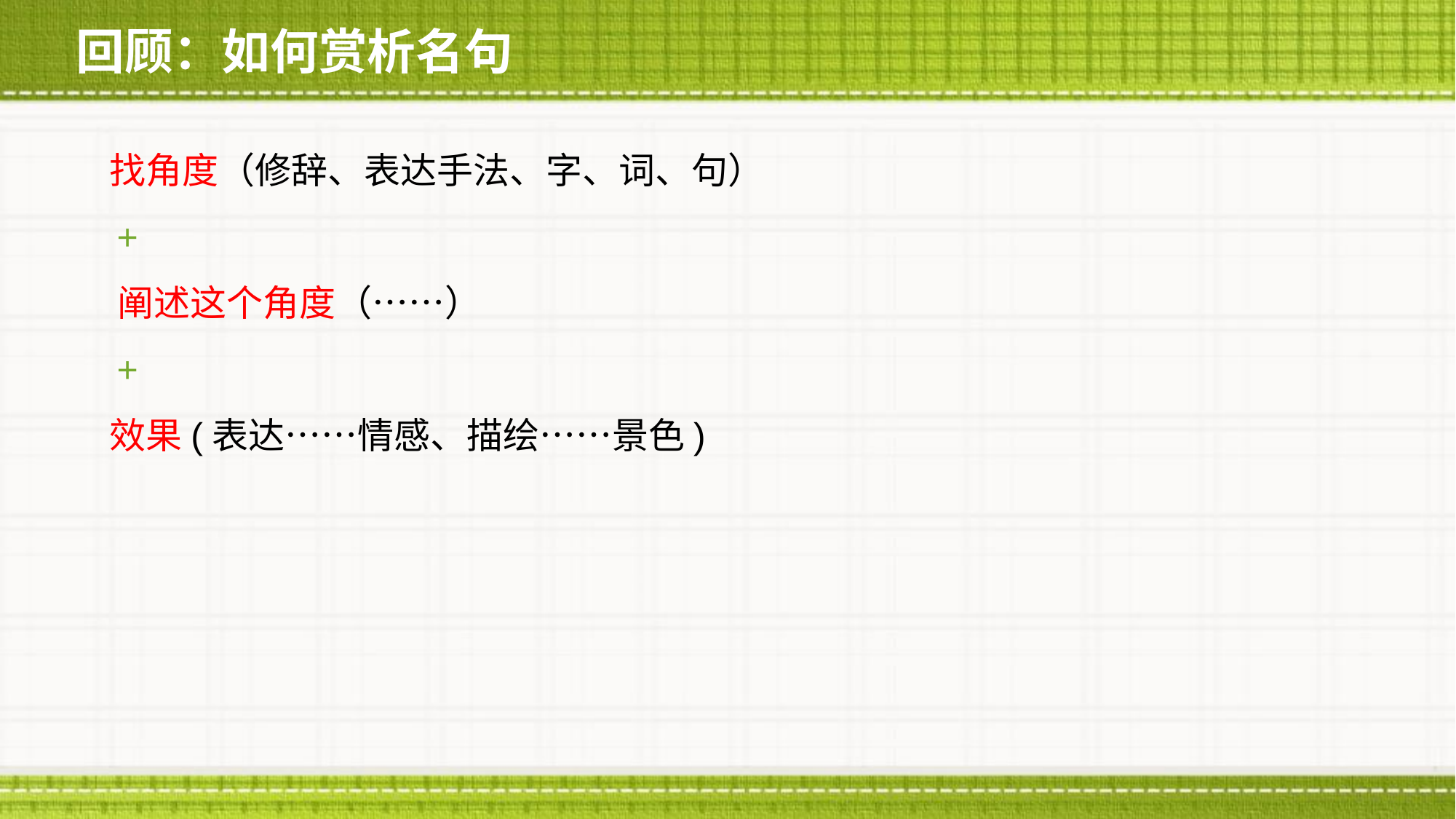

# 回顾：如何赏析名句
   找角度（修辞、表达手法、字、词、句）
    +
    阐述这个角度（……）
    +
   效果(表达……情感、描绘……景色)